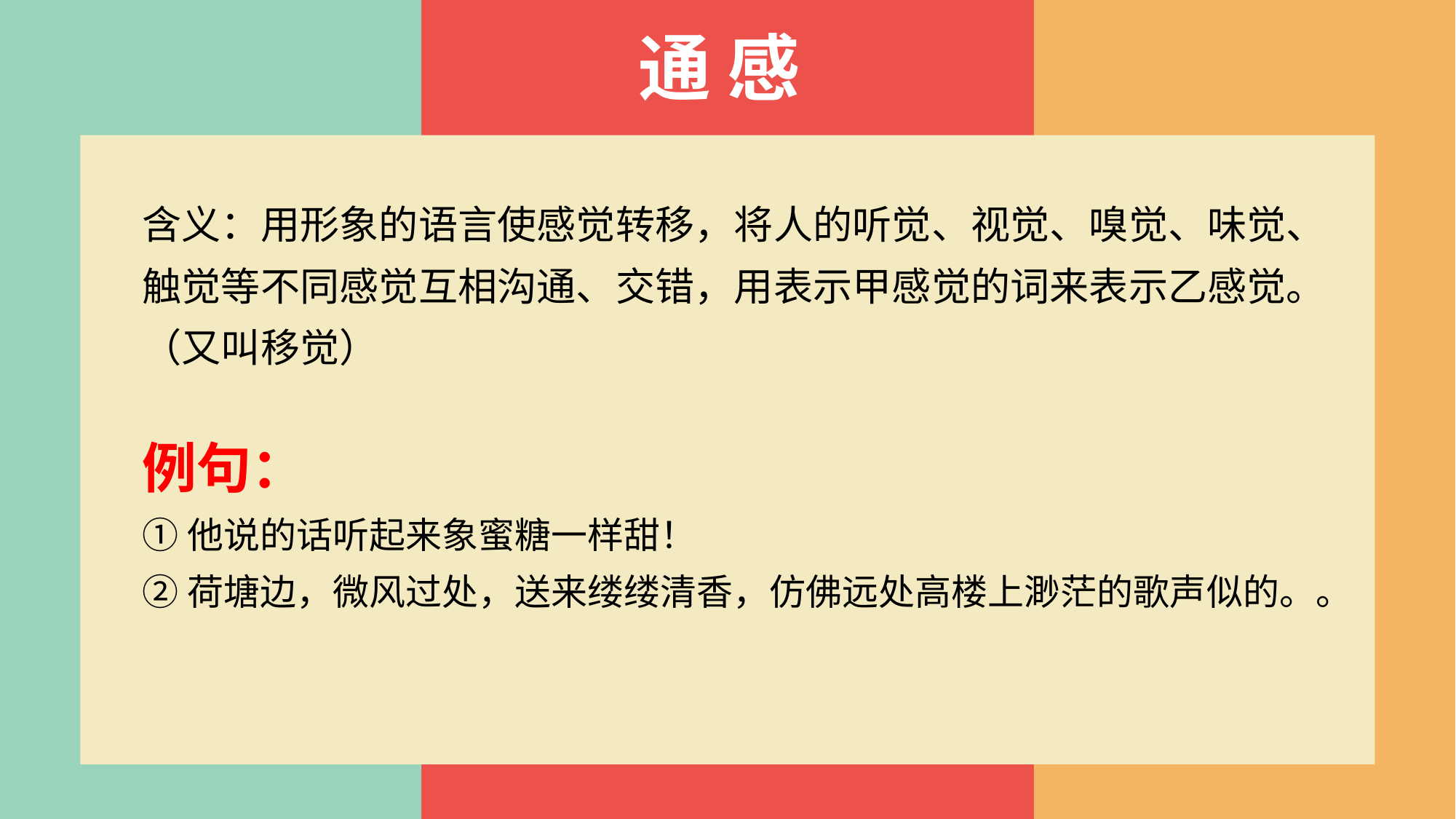

通 感

含义：用形象的语言使感觉转移，将人的听觉、视觉、嗅觉、味觉、触觉等不同感觉互相沟通、交错，用表示甲感觉的词来表示乙感觉。（又叫移觉）
例句：
①他说的话听起来象蜜糖一样甜！
②荷塘边，微风过处，送来缕缕清香，仿佛远处高楼上渺茫的歌声似的。。